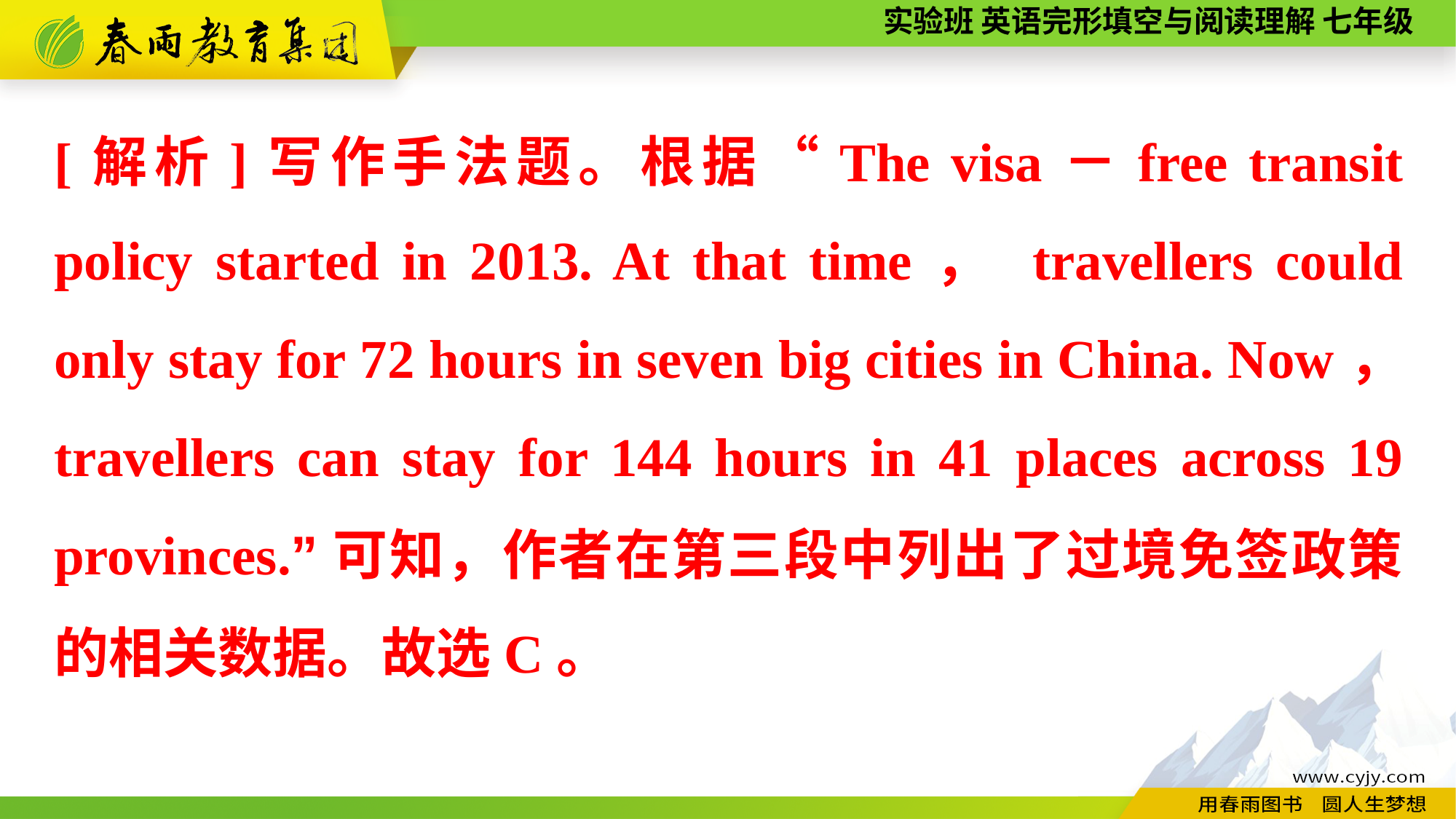

[解析]写作手法题。根据“The visa－free transit policy started in 2013. At that time， travellers could only stay for 72 hours in seven big cities in China. Now， travellers can stay for 144 hours in 41 places across 19 provinces.”可知，作者在第三段中列出了过境免签政策的相关数据。故选C。